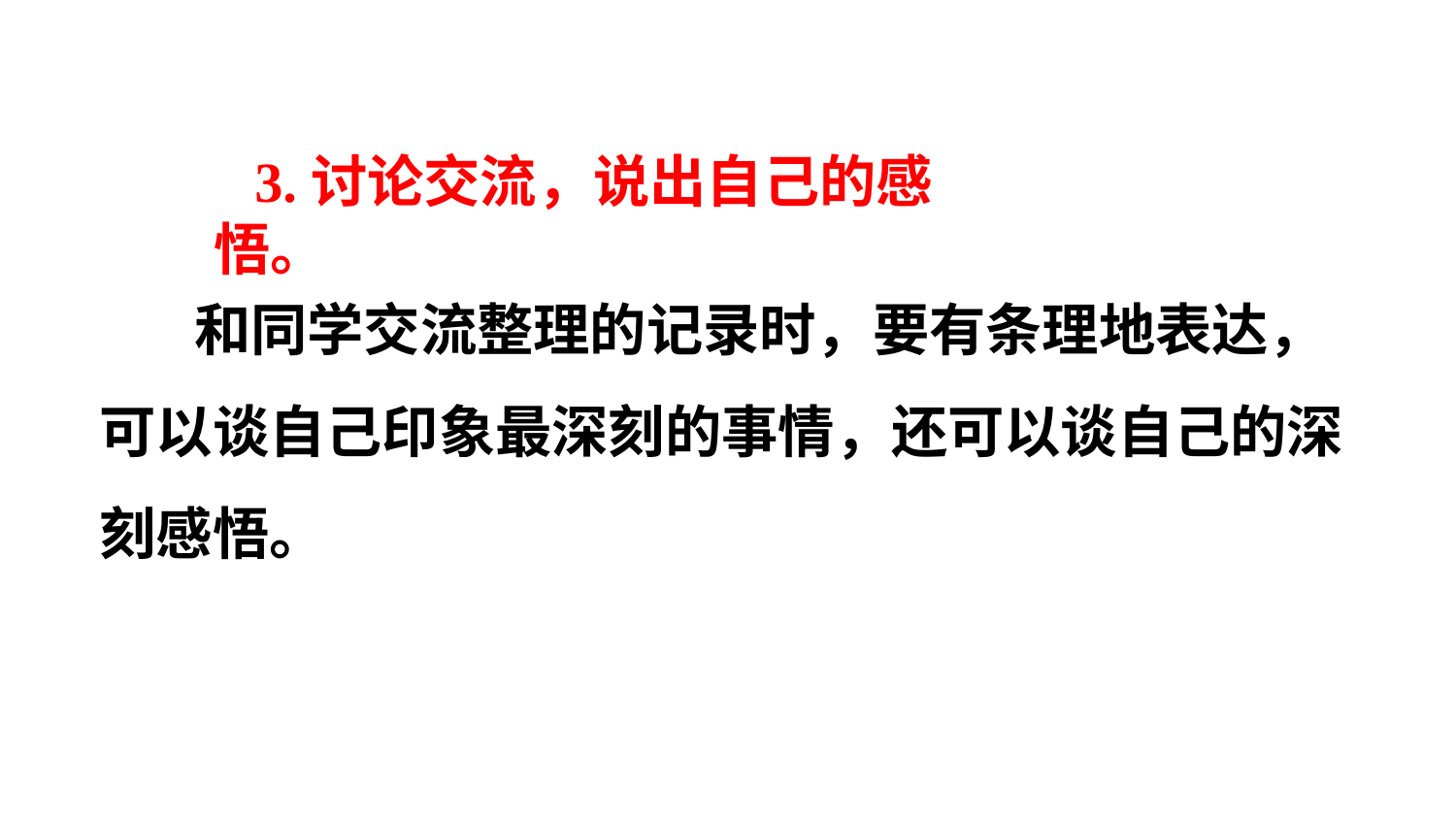

3.讨论交流，说出自己的感悟。
   和同学交流整理的记录时，要有条理地表达，可以谈自己印象最深刻的事情，还可以谈自己的深刻感悟。